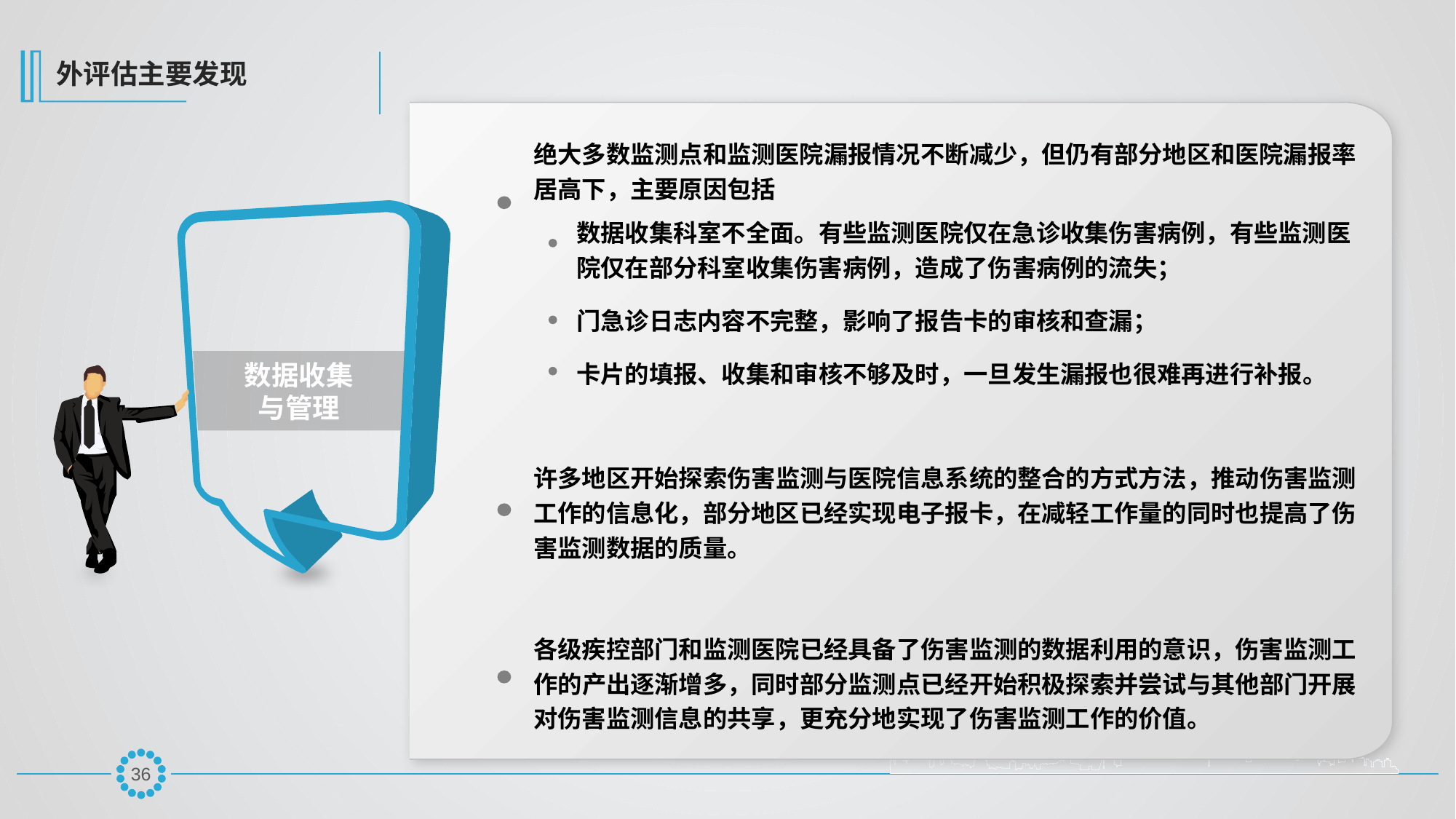

外评估主要发现

绝大多数监测点和监测医院漏报情况不断减少，但仍有部分地区和医院漏报率居高下，主要原因包括
数据收集科室不全面。有些监测医院仅在急诊收集伤害病例，有些监测医院仅在部分科室收集伤害病例，造成了伤害病例的流失；
门急诊日志内容不完整，影响了报告卡的审核和查漏；
卡片的填报、收集和审核不够及时，一旦发生漏报也很难再进行补报。

数据收集
与管理

许多地区开始探索伤害监测与医院信息系统的整合的方式方法，推动伤害监测工作的信息化，部分地区已经实现电子报卡，在减轻工作量的同时也提高了伤害监测数据的质量。

各级疾控部门和监测医院已经具备了伤害监测的数据利用的意识，伤害监测工作的产出逐渐增多，同时部分监测点已经开始积极探索并尝试与其他部门开展对伤害监测信息的共享，更充分地实现了伤害监测工作的价值。

36